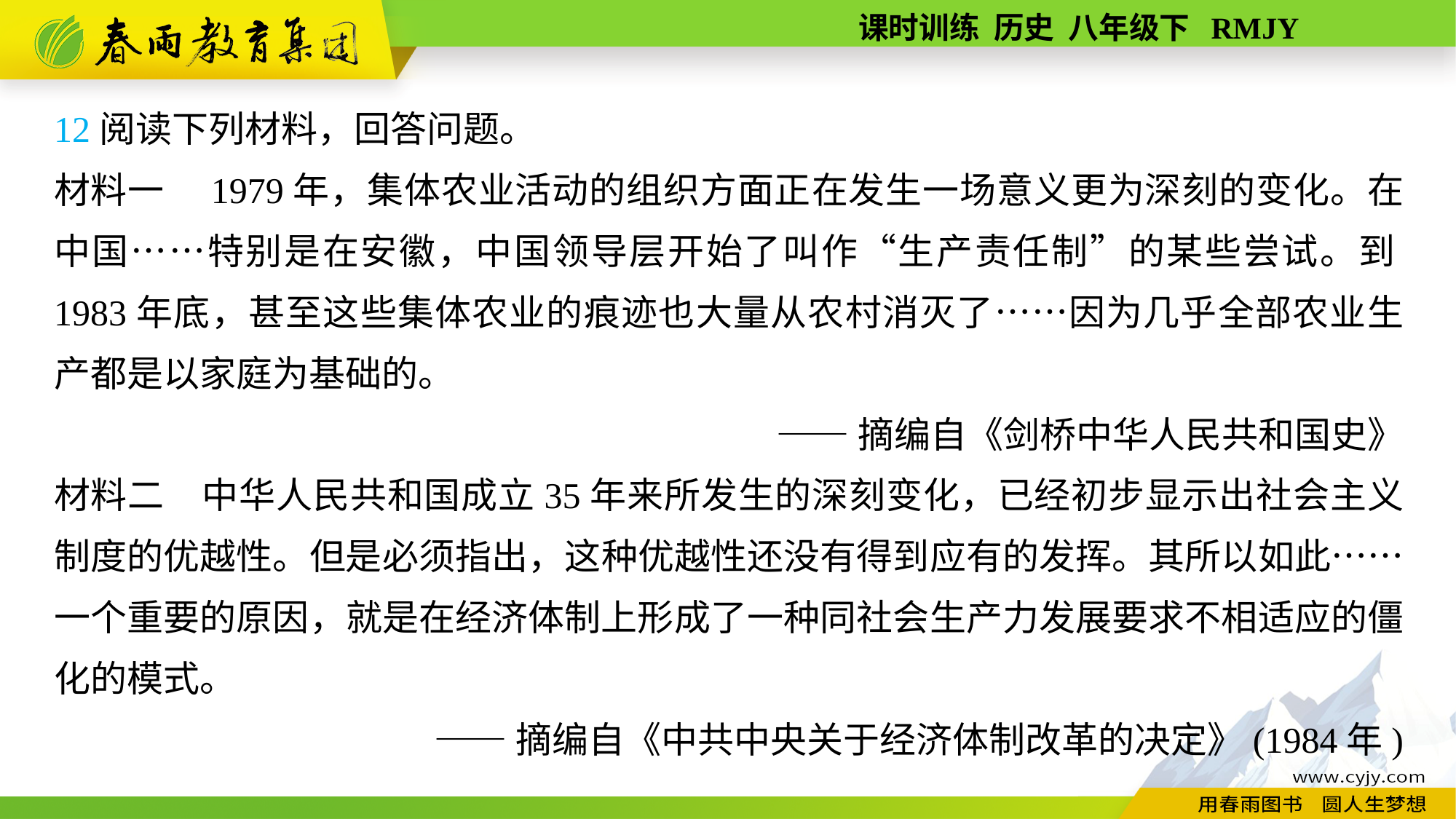

12阅读下列材料，回答问题。
材料一　1979年，集体农业活动的组织方面正在发生一场意义更为深刻的变化。在中国……特别是在安徽，中国领导层开始了叫作“生产责任制”的某些尝试。到1983年底，甚至这些集体农业的痕迹也大量从农村消灭了……因为几乎全部农业生产都是以家庭为基础的。
——摘编自《剑桥中华人民共和国史》
材料二　中华人民共和国成立35年来所发生的深刻变化，已经初步显示出社会主义制度的优越性。但是必须指出，这种优越性还没有得到应有的发挥。其所以如此……一个重要的原因，就是在经济体制上形成了一种同社会生产力发展要求不相适应的僵化的模式。
——摘编自《中共中央关于经济体制改革的决定》(1984年)